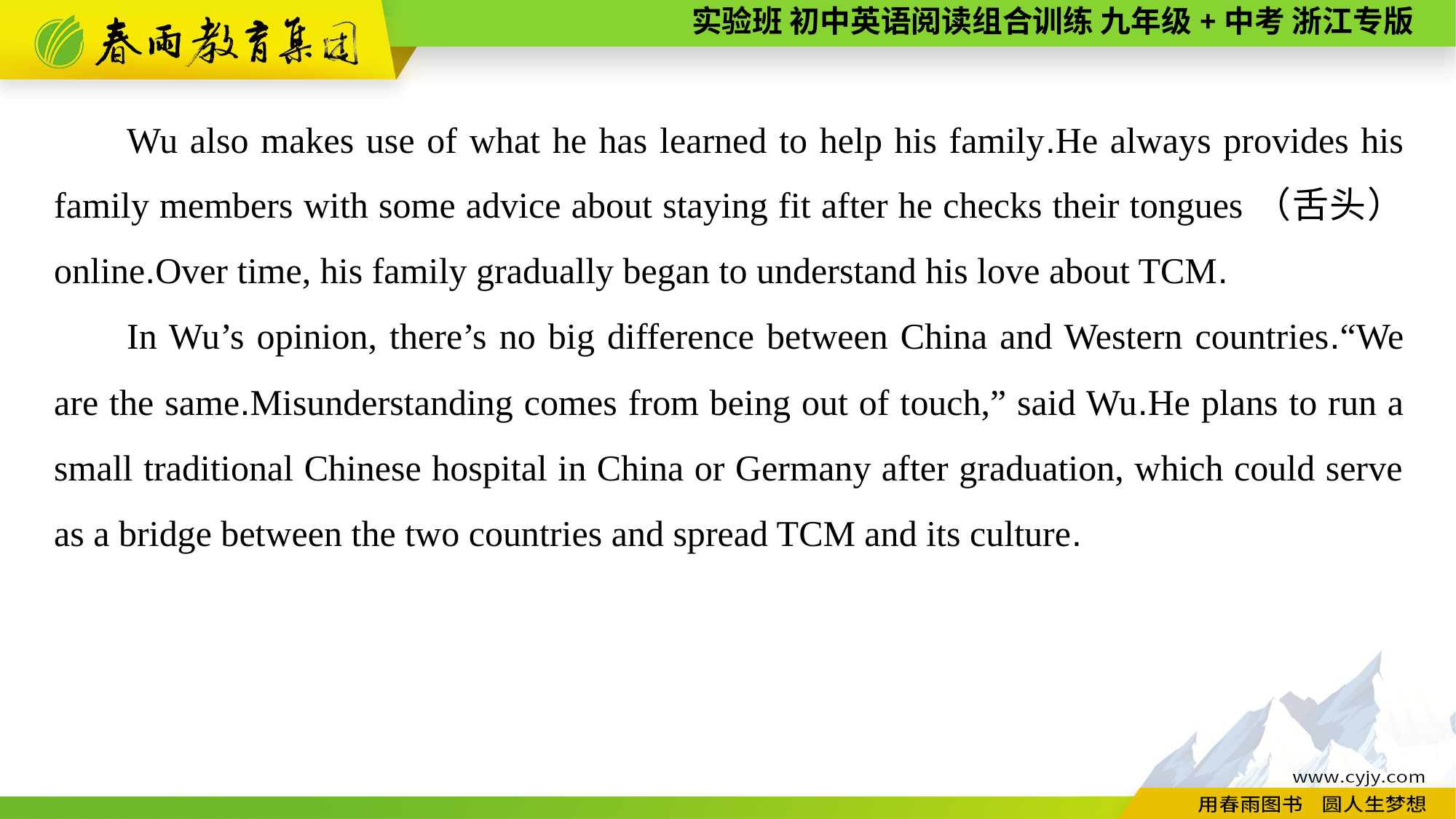

Wu also makes use of what he has learned to help his family.He always provides his family members with some advice about staying fit after he checks their tongues（舌头） online.Over time, his family gradually began to understand his love about TCM.
In Wu’s opinion, there’s no big difference between China and Western countries.“We are the same.Misunderstanding comes from being out of touch,” said Wu.He plans to run a small traditional Chinese hospital in China or Germany after graduation, which could serve as a bridge between the two countries and spread TCM and its culture.